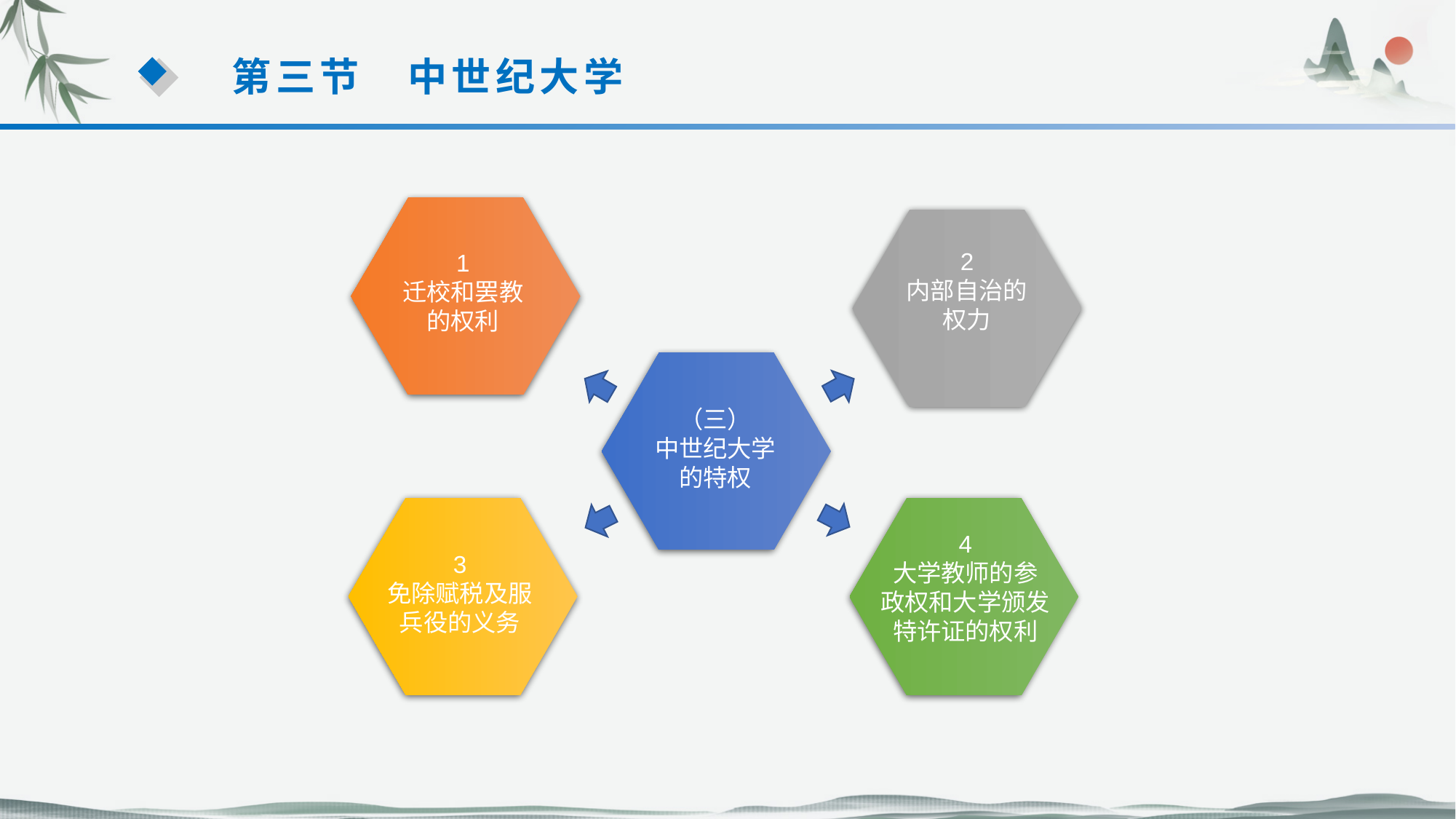

第三节　中世纪大学

1
迁校和罢教的权利

2
内部自治的权力

（三）
中世纪大学的特权

4
大学教师的参
政权和大学颁发特许证的权利

3
免除赋税及服兵役的义务